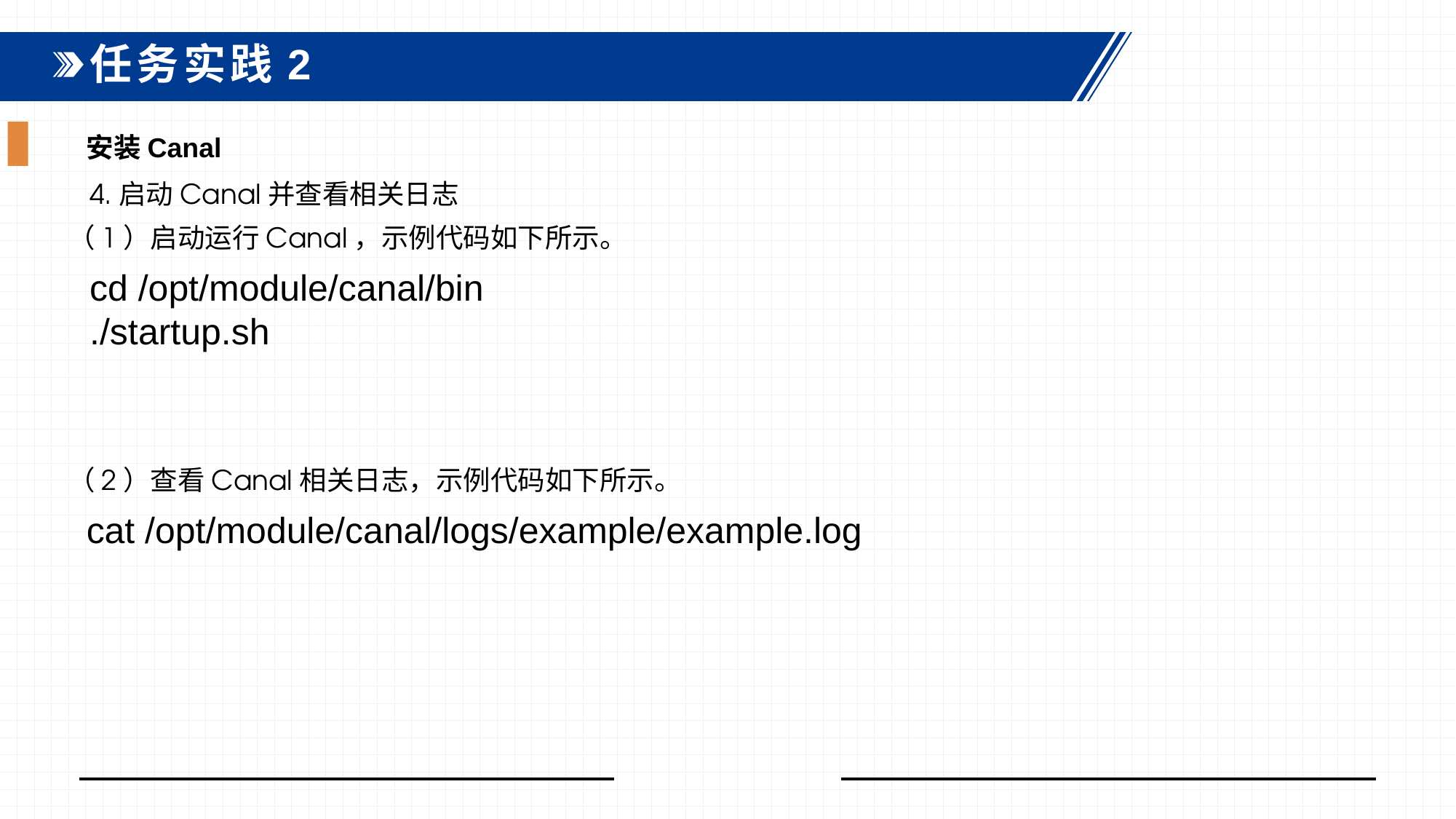

任务实践2
安装Canal
4.启动Canal并查看相关日志
（1）启动运行Canal，示例代码如下所示。
cd /opt/module/canal/bin./startup.sh
（2）查看Canal相关日志，示例代码如下所示。
cat /opt/module/canal/logs/example/example.log